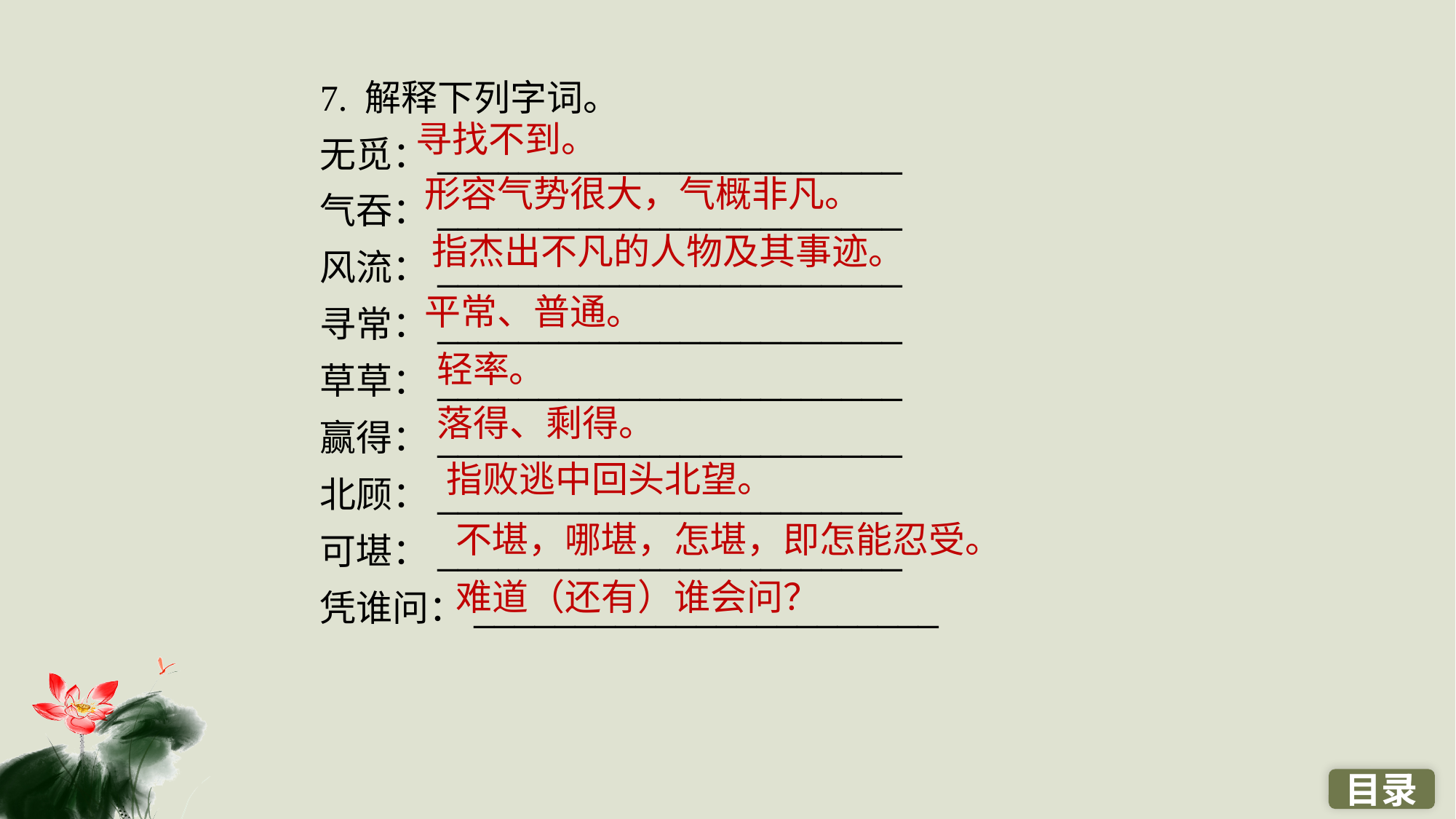

7. 解释下列字词。
无觅：_______________________
气吞：_______________________
风流：_______________________
寻常：_______________________
草草：_______________________
赢得：_______________________
北顾：_______________________
可堪：_______________________
凭谁问：_______________________
寻找不到。
形容气势很大，气概非凡。
指杰出不凡的人物及其事迹。
平常、普通。
轻率。
落得、剩得。
指败逃中回头北望。
不堪，哪堪，怎堪，即怎能忍受。
难道（还有）谁会问？